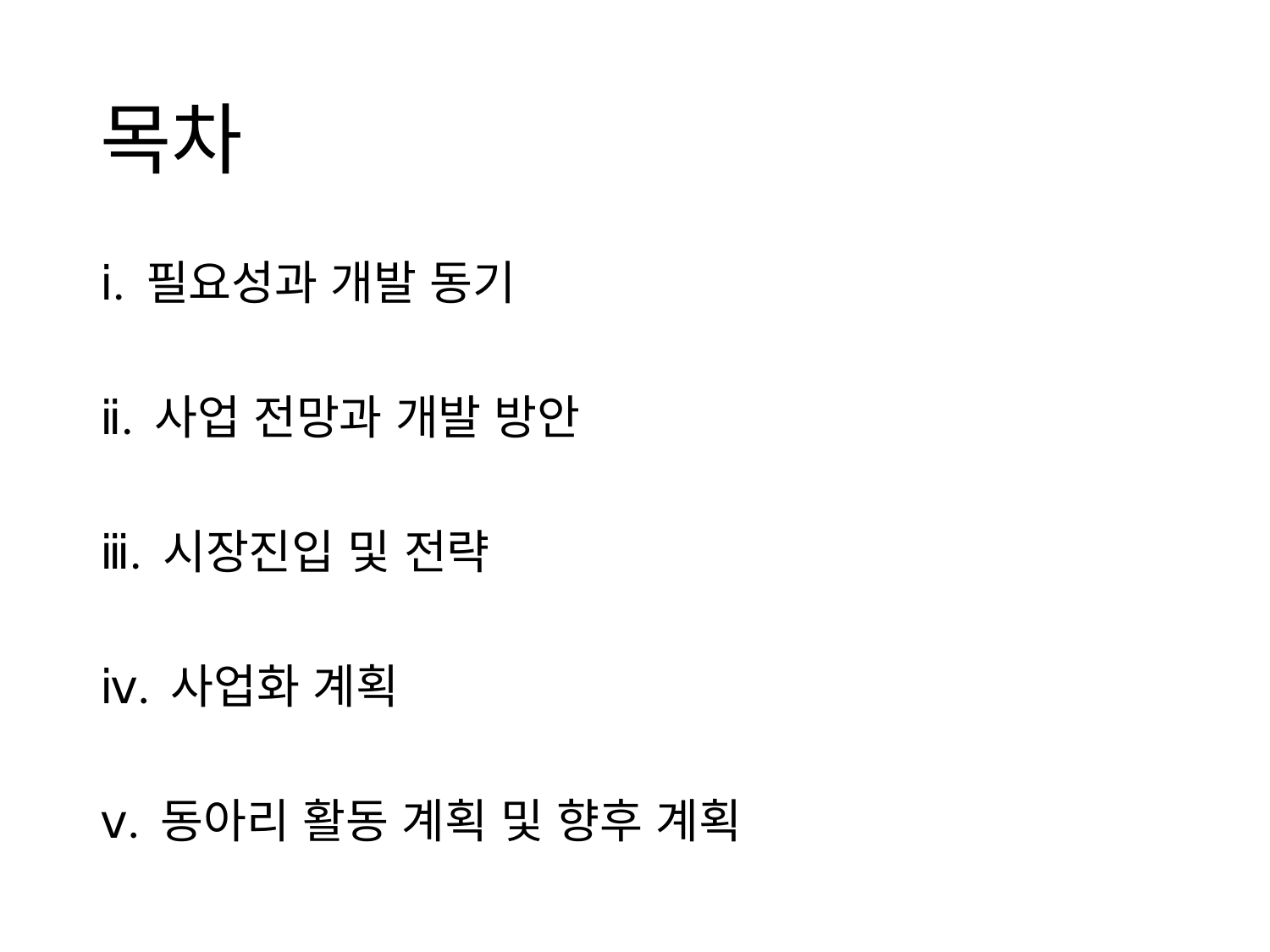

# 목차
ⅰ. 필요성과 개발 동기

ⅱ. 사업 전망과 개발 방안

ⅲ. 시장진입 및 전략

ⅳ. 사업화 계획

ⅴ. 동아리 활동 계획 및 향후 계획